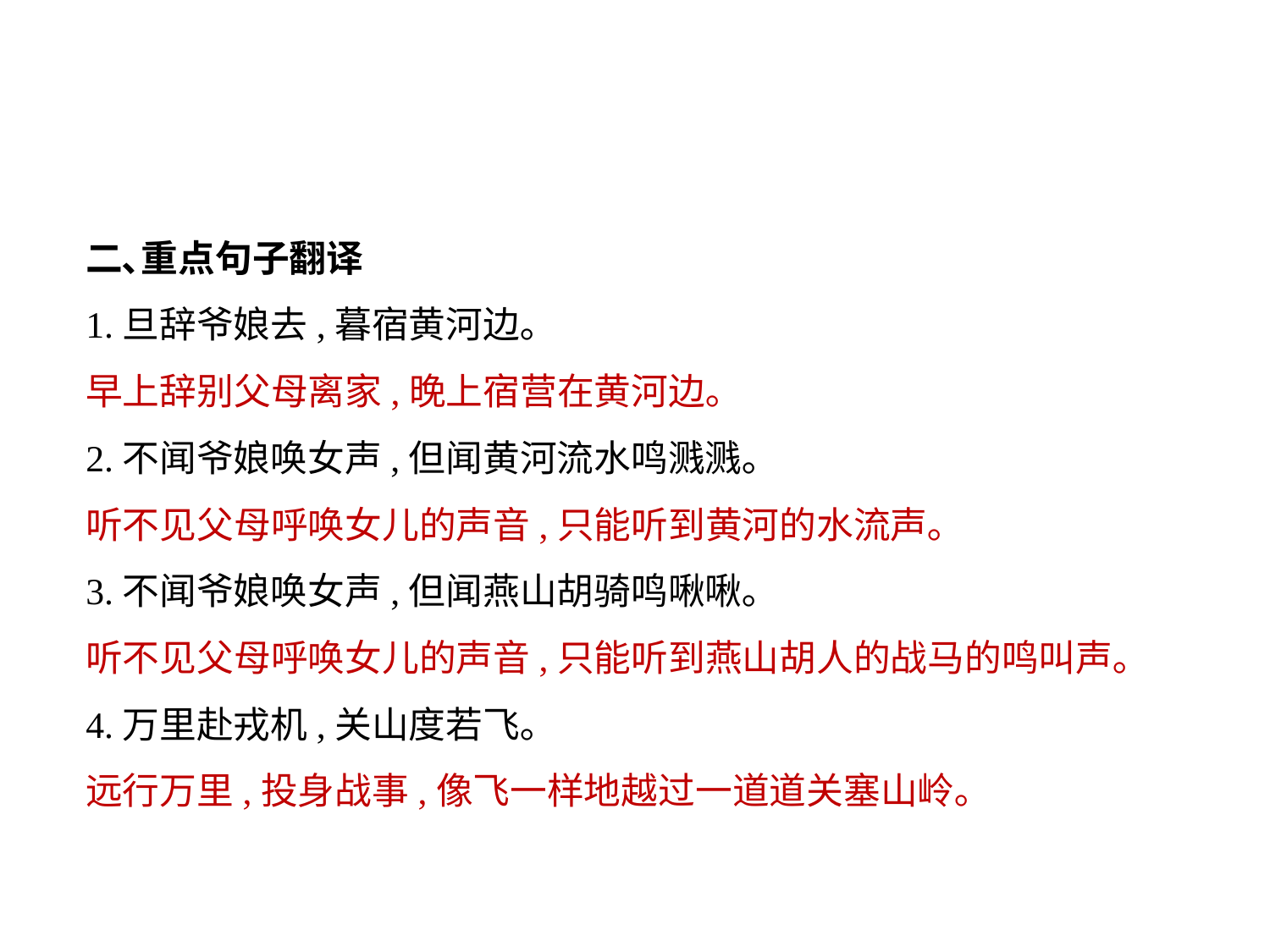

二､重点句子翻译
1.旦辞爷娘去,暮宿黄河边｡
早上辞别父母离家,晚上宿营在黄河边｡
2.不闻爷娘唤女声,但闻黄河流水鸣溅溅｡
听不见父母呼唤女儿的声音,只能听到黄河的水流声｡
3.不闻爷娘唤女声,但闻燕山胡骑鸣啾啾｡
听不见父母呼唤女儿的声音,只能听到燕山胡人的战马的鸣叫声｡
4.万里赴戎机,关山度若飞｡
远行万里,投身战事,像飞一样地越过一道道关塞山岭｡